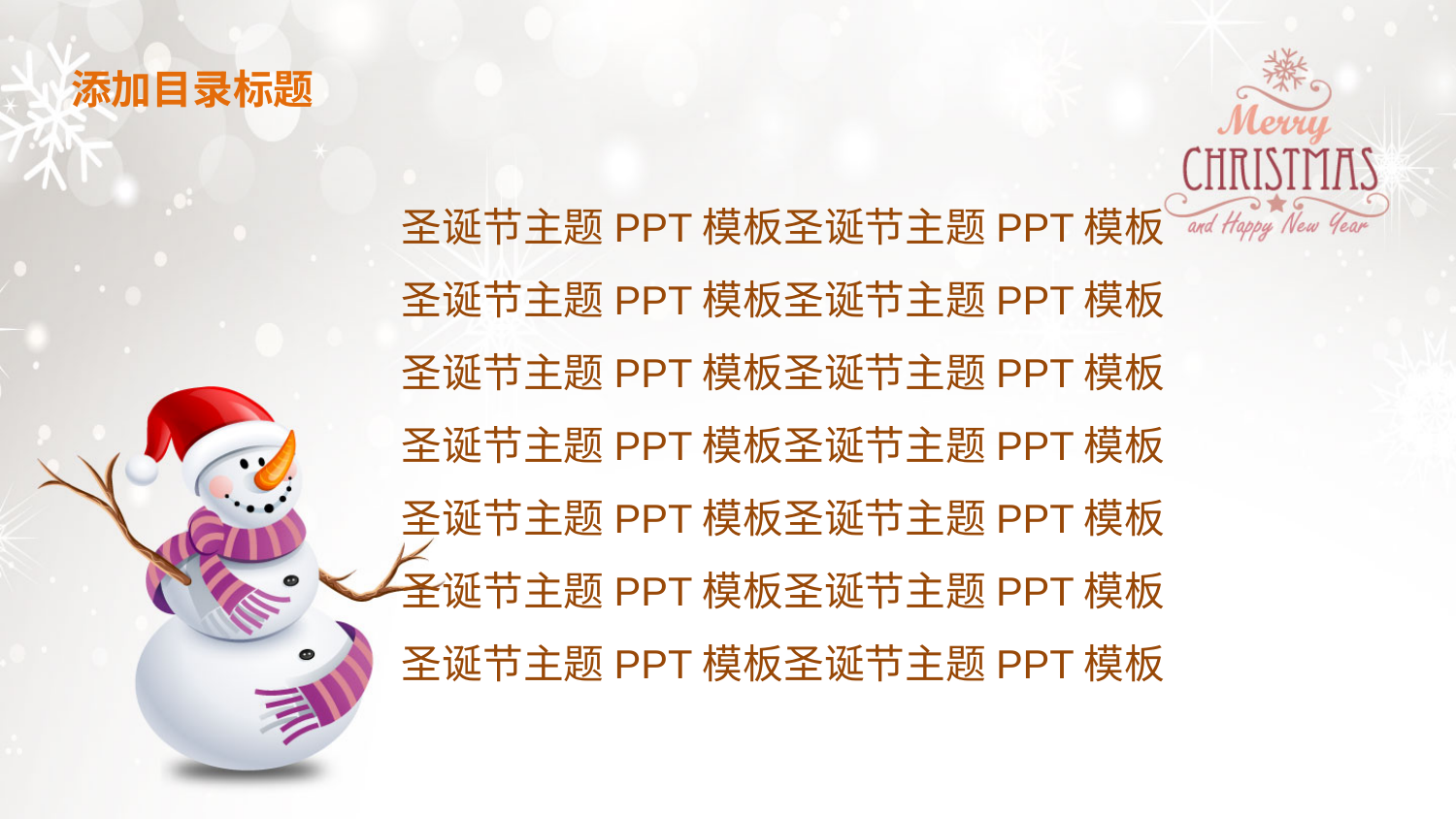

添加目录标题
圣诞节主题PPT模板圣诞节主题PPT模板
圣诞节主题PPT模板圣诞节主题PPT模板
圣诞节主题PPT模板圣诞节主题PPT模板
圣诞节主题PPT模板圣诞节主题PPT模板
圣诞节主题PPT模板圣诞节主题PPT模板
圣诞节主题PPT模板圣诞节主题PPT模板
圣诞节主题PPT模板圣诞节主题PPT模板